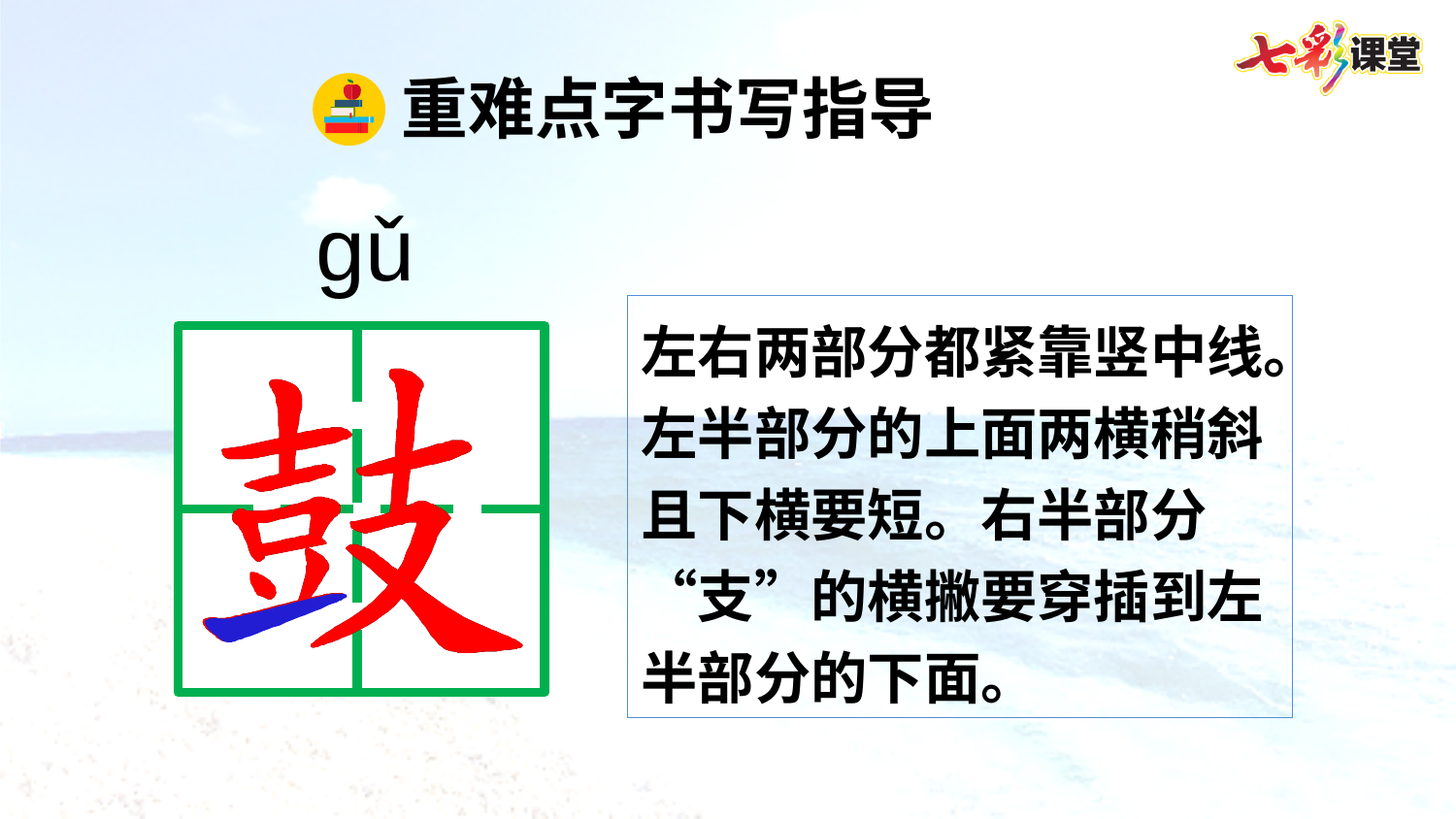

重难点字书写指导

gǔ
左右两部分都紧靠竖中线。左半部分的上面两横稍斜且下横要短。右半部分“支”的横撇要穿插到左半部分的下面。